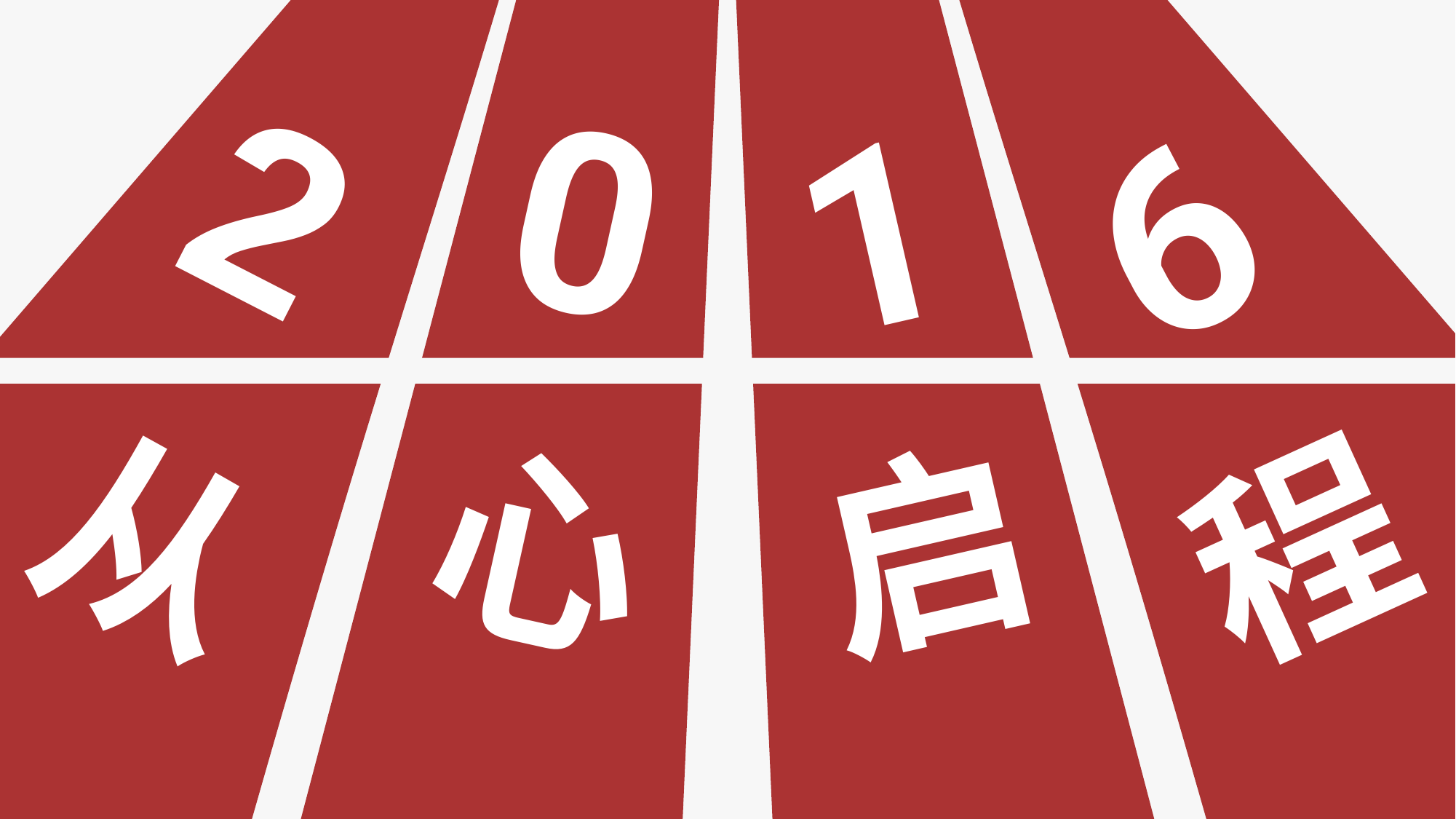

2
0
1
6

从
心
启
程